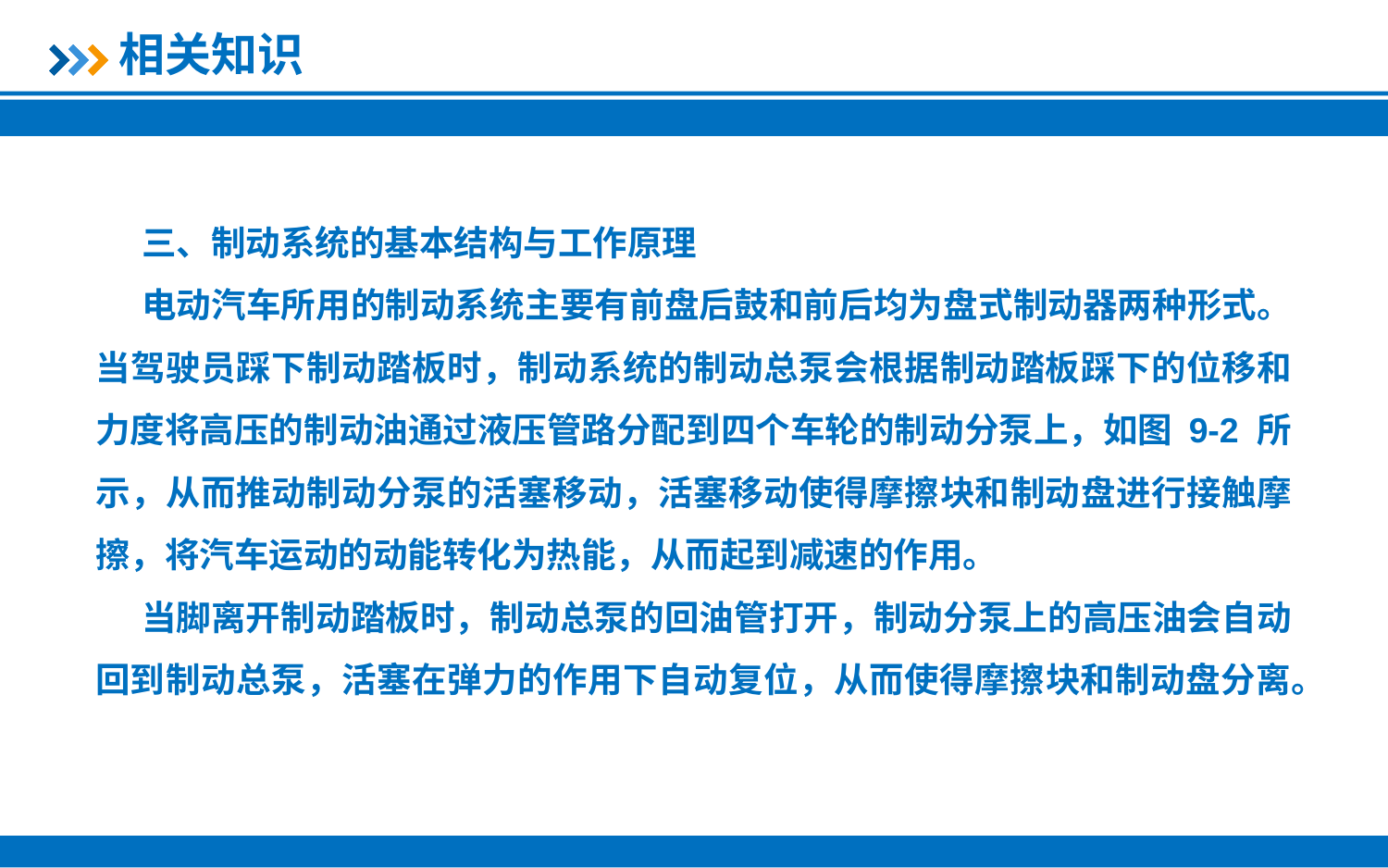

相关知识
三、制动系统的基本结构与工作原理
电动汽车所用的制动系统主要有前盘后鼓和前后均为盘式制动器两种形式。当驾驶员踩下制动踏板时，制动系统的制动总泵会根据制动踏板踩下的位移和力度将高压的制动油通过液压管路分配到四个车轮的制动分泵上，如图 9-2 所示，从而推动制动分泵的活塞移动，活塞移动使得摩擦块和制动盘进行接触摩擦，将汽车运动的动能转化为热能，从而起到减速的作用。
当脚离开制动踏板时，制动总泵的回油管打开，制动分泵上的高压油会自动回到制动总泵，活塞在弹力的作用下自动复位，从而使得摩擦块和制动盘分离。